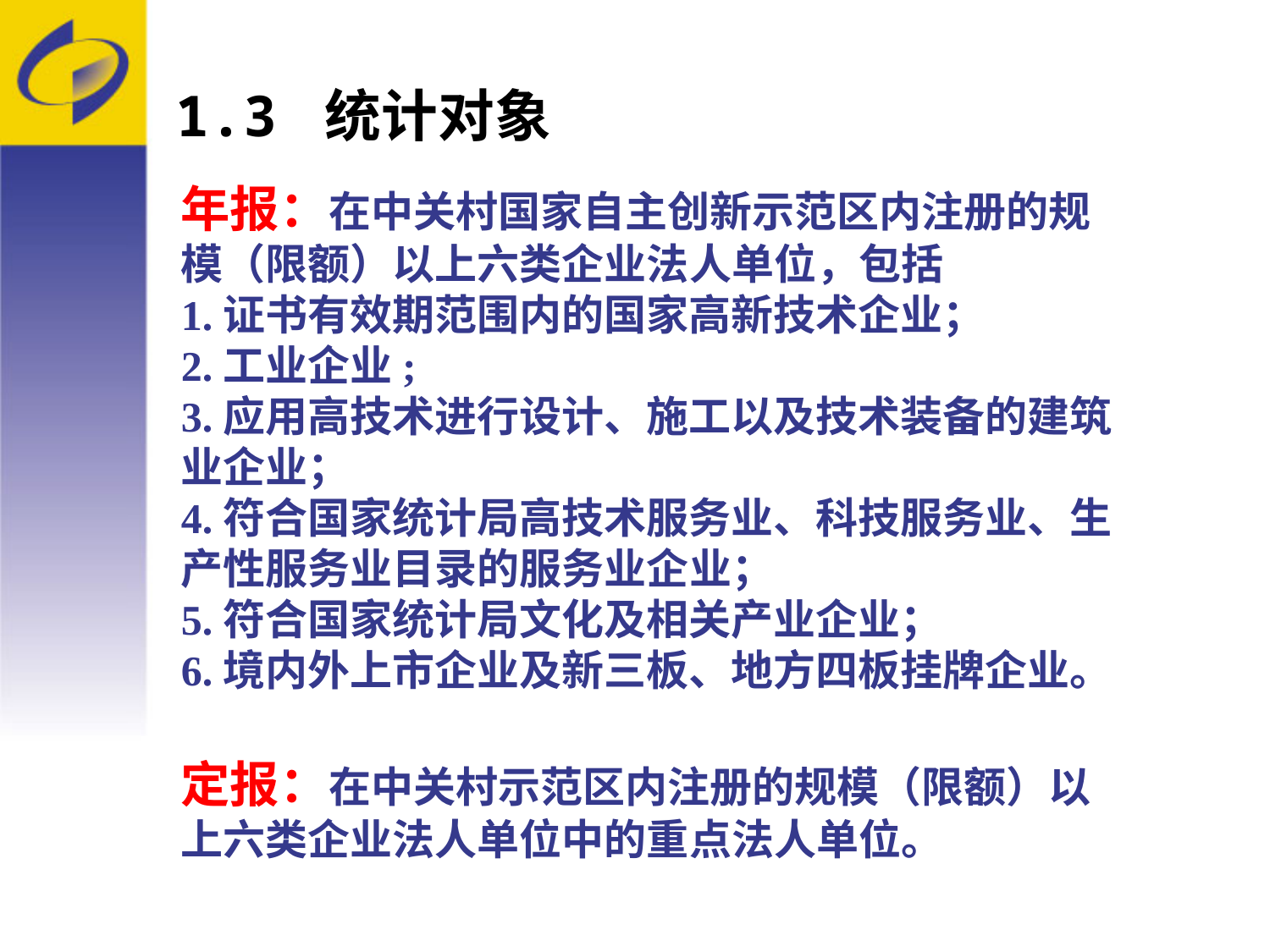

# 1.3 统计对象
年报：在中关村国家自主创新示范区内注册的规模（限额）以上六类企业法人单位，包括
1.证书有效期范围内的国家高新技术企业；
2.工业企业;
3.应用高技术进行设计、施工以及技术装备的建筑业企业；
4.符合国家统计局高技术服务业、科技服务业、生产性服务业目录的服务业企业；
5.符合国家统计局文化及相关产业企业；
6.境内外上市企业及新三板、地方四板挂牌企业。

定报：在中关村示范区内注册的规模（限额）以上六类企业法人单位中的重点法人单位。